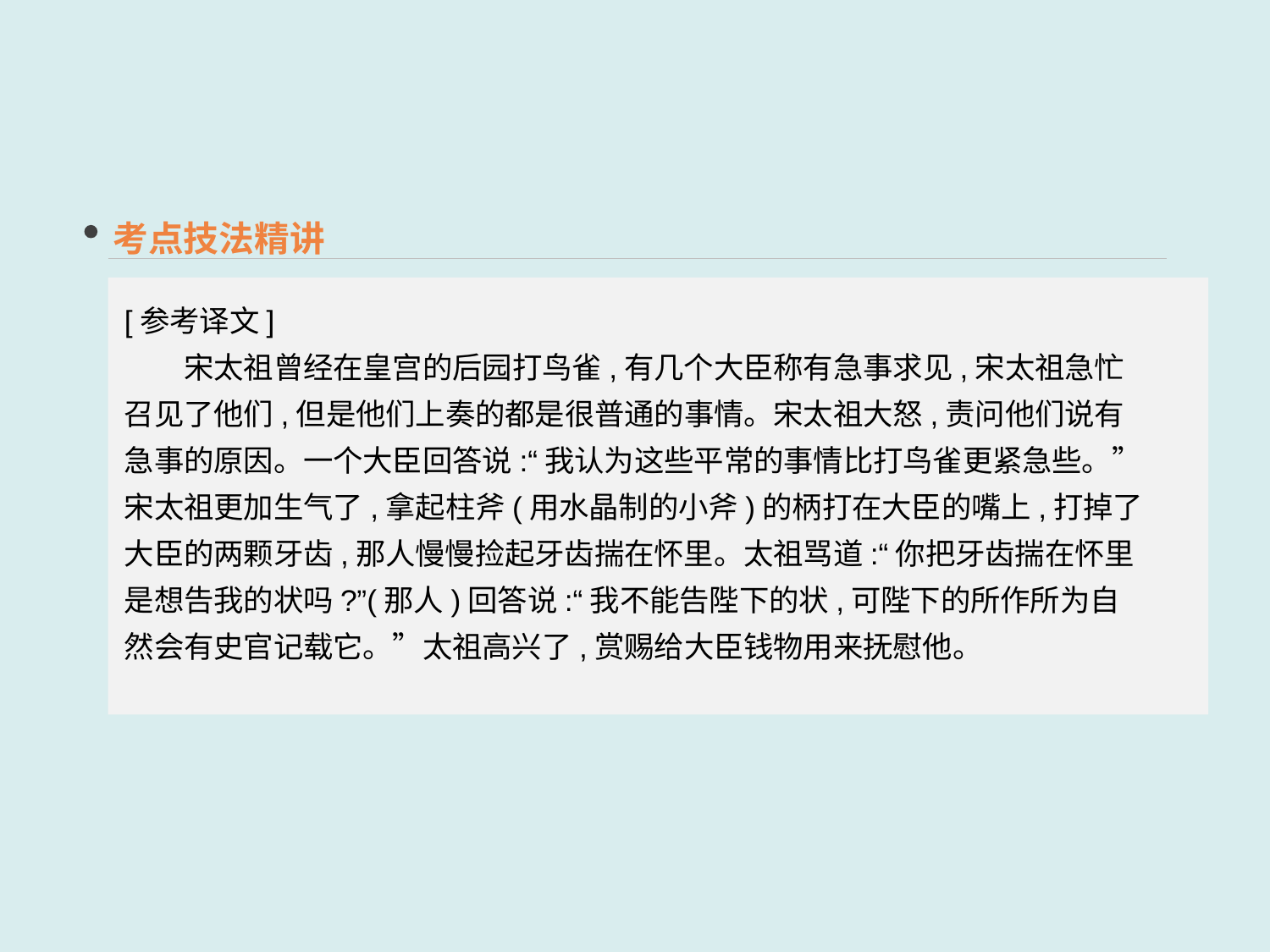

考点技法精讲

[参考译文]
　　宋太祖曾经在皇宫的后园打鸟雀,有几个大臣称有急事求见,宋太祖急忙召见了他们,但是他们上奏的都是很普通的事情。宋太祖大怒,责问他们说有急事的原因。一个大臣回答说:“我认为这些平常的事情比打鸟雀更紧急些。”宋太祖更加生气了,拿起柱斧(用水晶制的小斧)的柄打在大臣的嘴上,打掉了大臣的两颗牙齿,那人慢慢捡起牙齿揣在怀里。太祖骂道:“你把牙齿揣在怀里是想告我的状吗?”(那人)回答说:“我不能告陛下的状,可陛下的所作所为自然会有史官记载它。”太祖高兴了,赏赐给大臣钱物用来抚慰他。